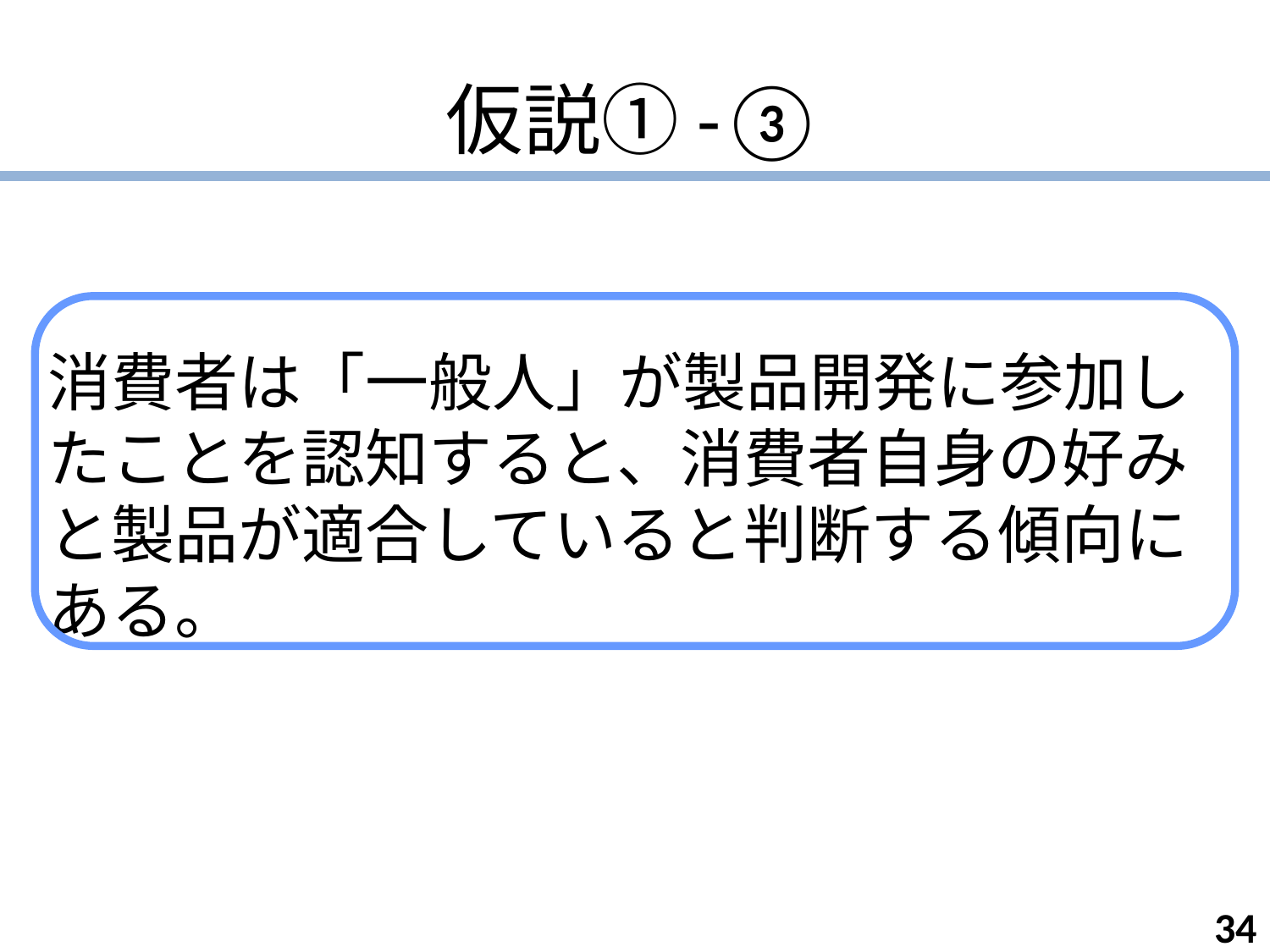

# 仮説①-③

消費者は「一般人」が製品開発に参加したことを認知すると、消費者自身の好みと製品が適合していると判断する傾向にある。
34